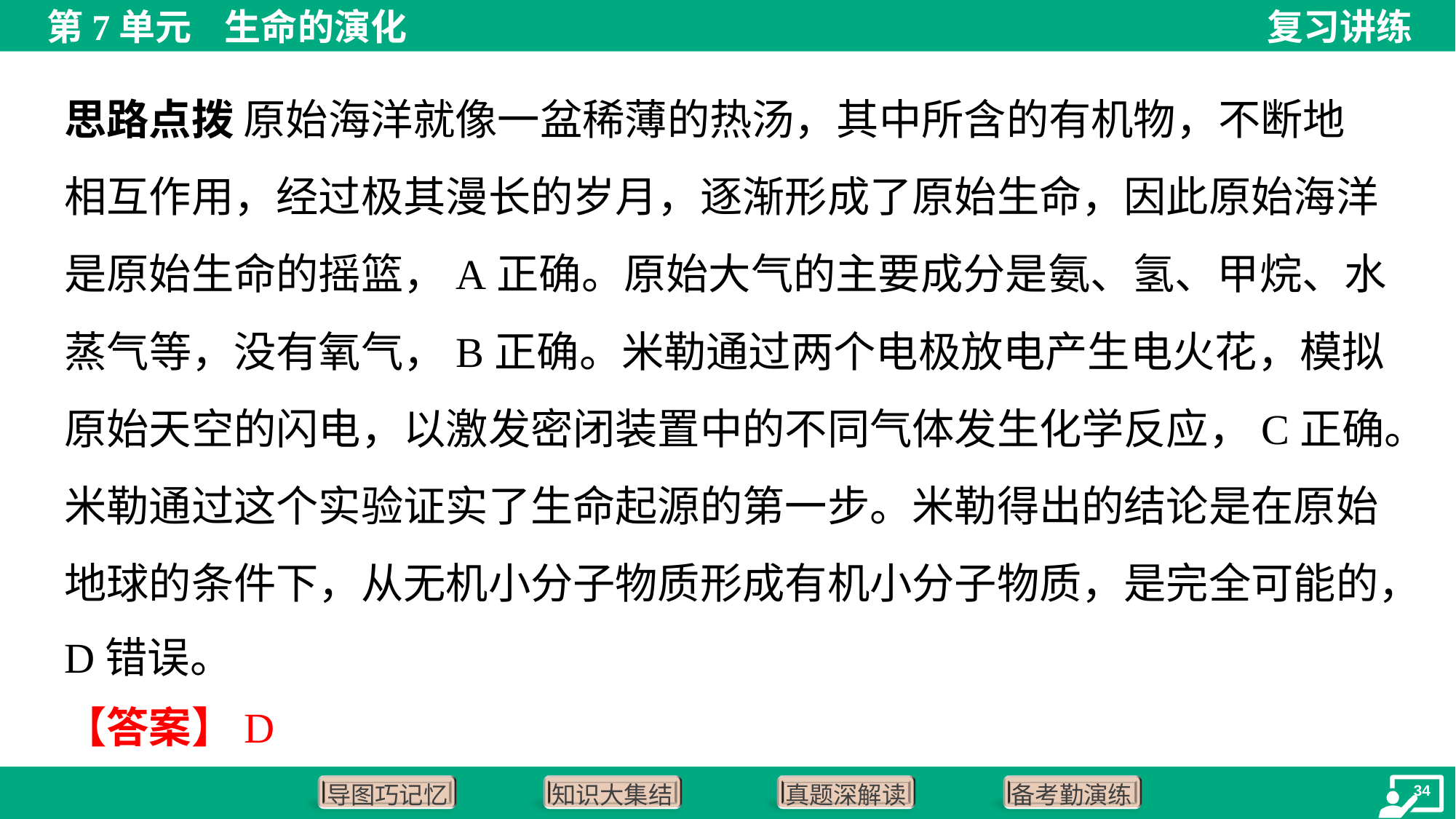

思路点拨 原始海洋就像一盆稀薄的热汤，其中所含的有机物，不断地
相互作用，经过极其漫长的岁月，逐渐形成了原始生命，因此原始海洋
是原始生命的摇篮，A正确。原始大气的主要成分是氨、氢、甲烷、水
蒸气等，没有氧气，B正确。米勒通过两个电极放电产生电火花，模拟
原始天空的闪电，以激发密闭装置中的不同气体发生化学反应，C正确。
米勒通过这个实验证实了生命起源的第一步。米勒得出的结论是在原始
地球的条件下，从无机小分子物质形成有机小分子物质，是完全可能的，
D错误。
【答案】D